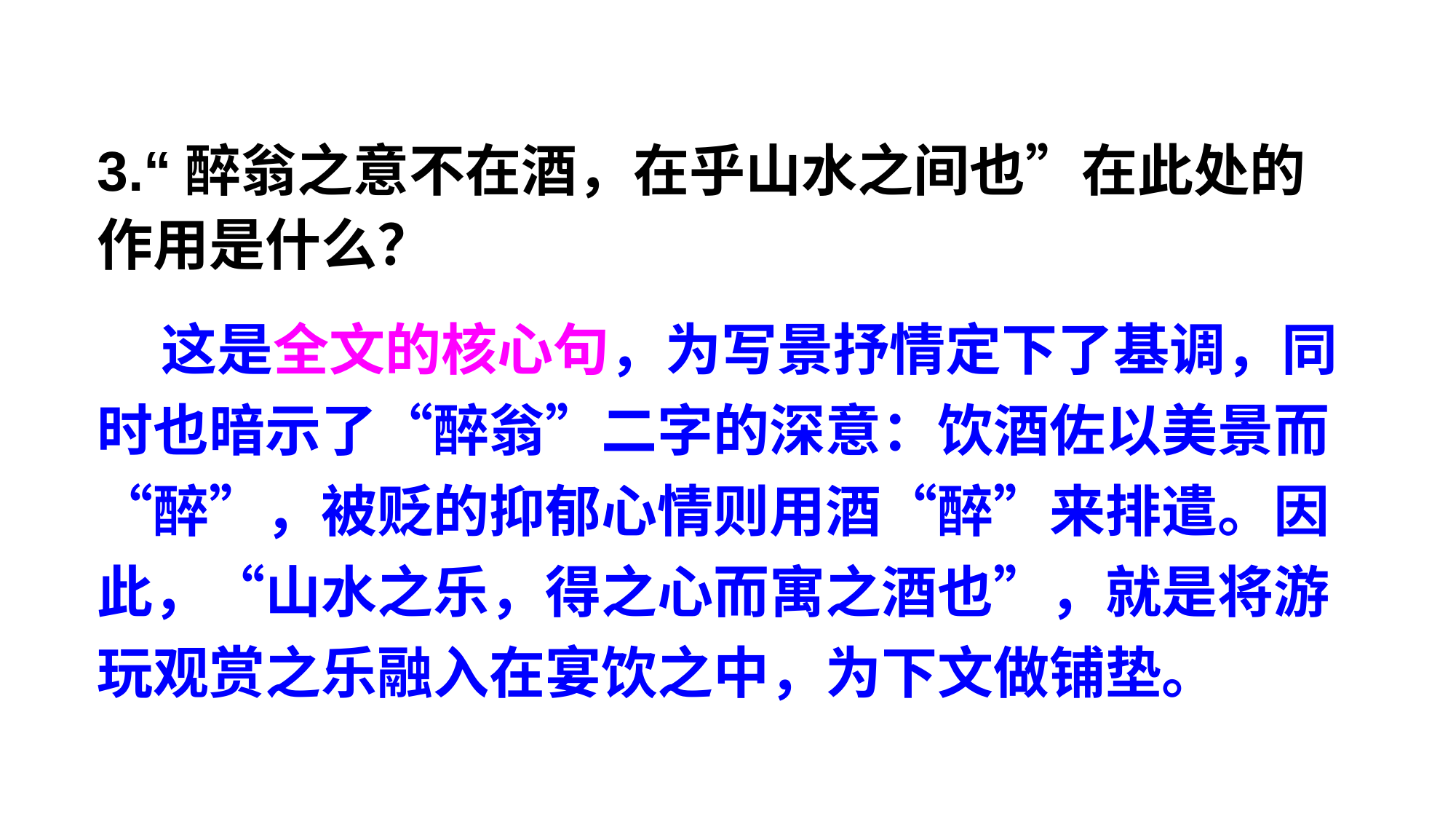

3.“醉翁之意不在酒，在乎山水之间也”在此处的作用是什么？
状元成才路
状元成才路
状元成才路
状元成才路
状元成才路
状元成才路
状元成才路
状元成才路
状元成才路
状元成才路
状元成才路
状元成才路
状元成才路
状元成才路
状元成才路
状元成才路
状元成才路
状元成才路
状元成才路
状元成才路
状元成才路
状元成才路
状元成才路
状元成才路
    这是全文的核心句，为写景抒情定下了基调，同时也暗示了“醉翁”二字的深意：饮酒佐以美景而“醉”，被贬的抑郁心情则用酒“醉”来排遣。因此，“山水之乐，得之心而寓之酒也”，就是将游玩观赏之乐融入在宴饮之中，为下文做铺垫。
状元成才路
状元成才路
状元成才路
状元成才路
状元成才路
状元成才路
状元成才路
状元成才路
状元成才路
状元成才路
状元成才路
状元成才路
状元成才路
状元成才路
状元成才路
状元成才路
状元成才路
状元成才路
状元成才路
状元成才路
状元成才路
状元成才路
状元成才路
状元成才路
状元成才路
状元成才路
状元成才路
状元成才路
状元成才路
状元成才路
状元成才路
状元成才路
状元成才路
状元成才路
状元成才路
状元成才路
状元成才路
状元成才路
状元成才路
状元成才路
状元成才路
状元成才路
状元成才路
状元成才路
状元成才路
状元成才路
状元成才路
状元成才路
状元成才路
状元成才路
状元成才路
状元成才路
状元成才路
状元成才路
状元成才路
状元成才路
状元成才路
状元成才路
状元成才路
状元成才路
状元成才路
状元成才路
状元成才路
状元成才路
状元成才路
状元成才路
状元成才路
状元成才路
状元成才路
状元成才路
状元成才路
状元成才路
状元成才路
状元成才路
状元成才路
状元成才路